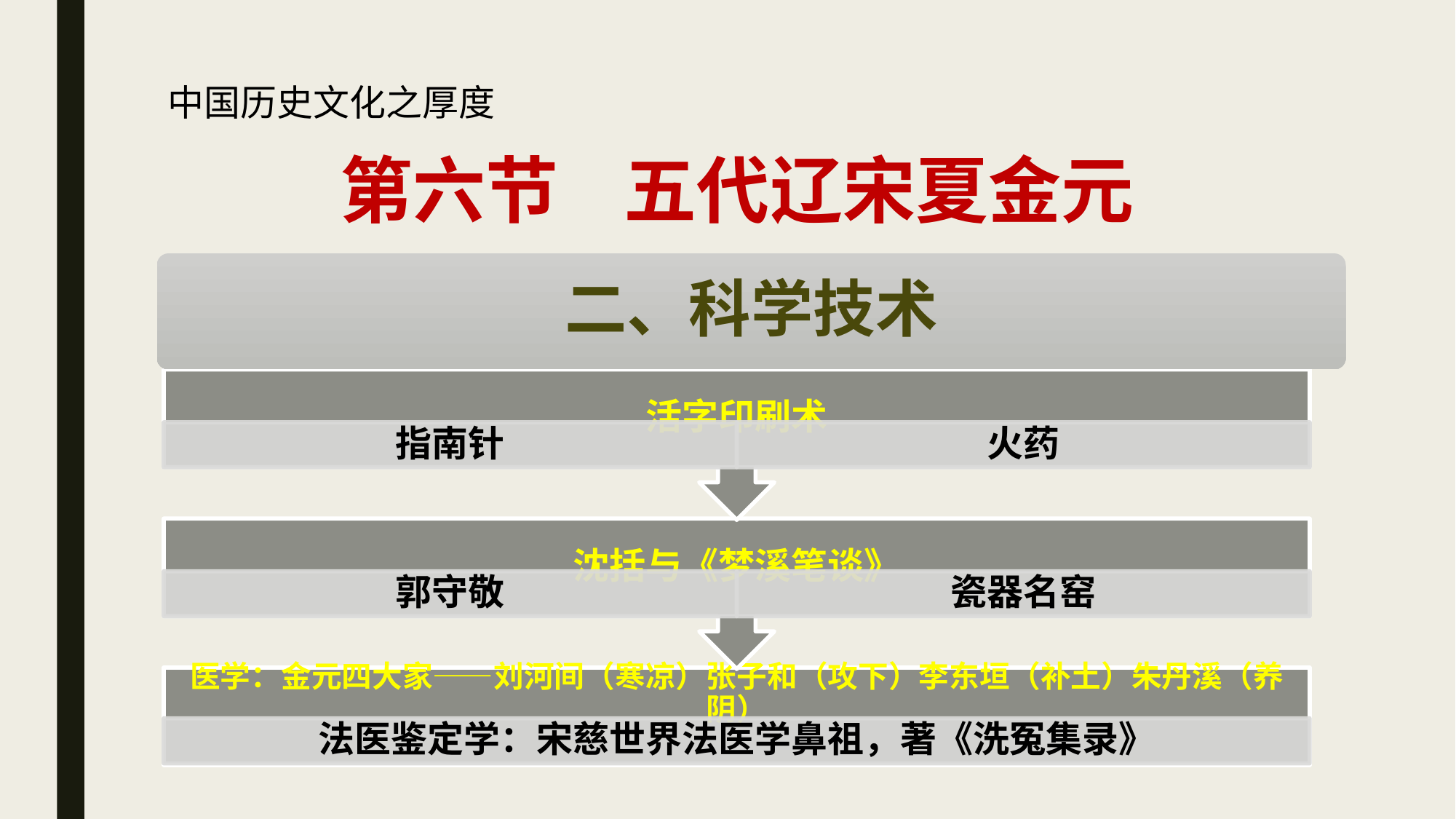

中国历史文化之厚度
# 第六节    五代辽宋夏金元
二、科学技术

医学：金元四大家——刘河间（寒凉）张子和（攻下）李东垣（补土）朱丹溪（养阴）
法医鉴定学：宋慈世界法医学鼻祖，著《洗冤集录》
沈括与《梦溪笔谈》
郭守敬
瓷器名窑
活字印刷术
指南针
火药